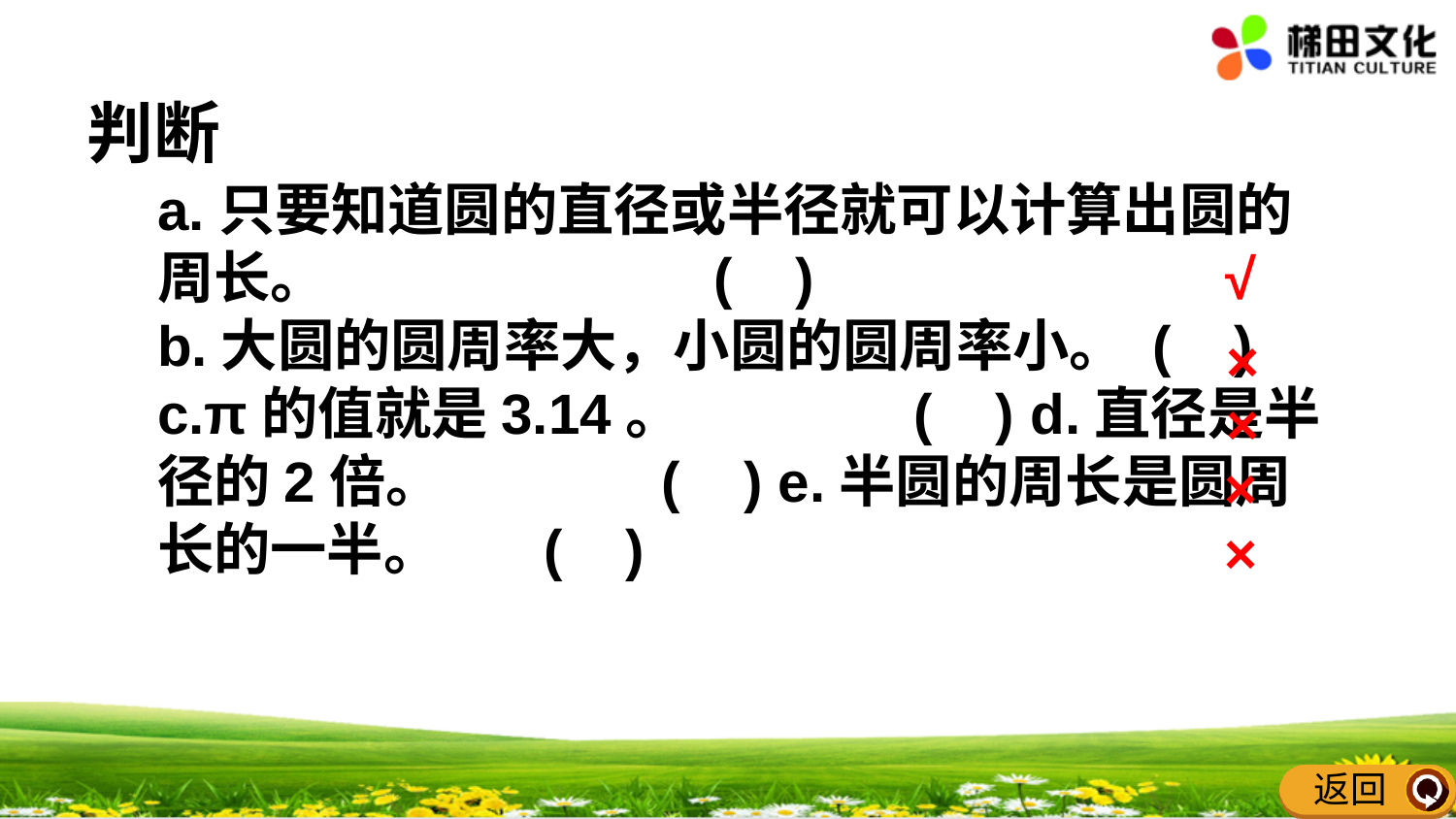

判断
a.只要知道圆的直径或半径就可以计算出圆的周长。                             (    )
b.大圆的圆周率大，小圆的圆周率小。 (    ) c.π的值就是3.14。                 (    ) d.直径是半径的2倍。                (    ) e.半圆的周长是圆周长的一半。       (    )
√
1.从教材课后习题中选取；
2.从课时练中选取。
P5 练习一 第1、2、6题；
×
×
×
×